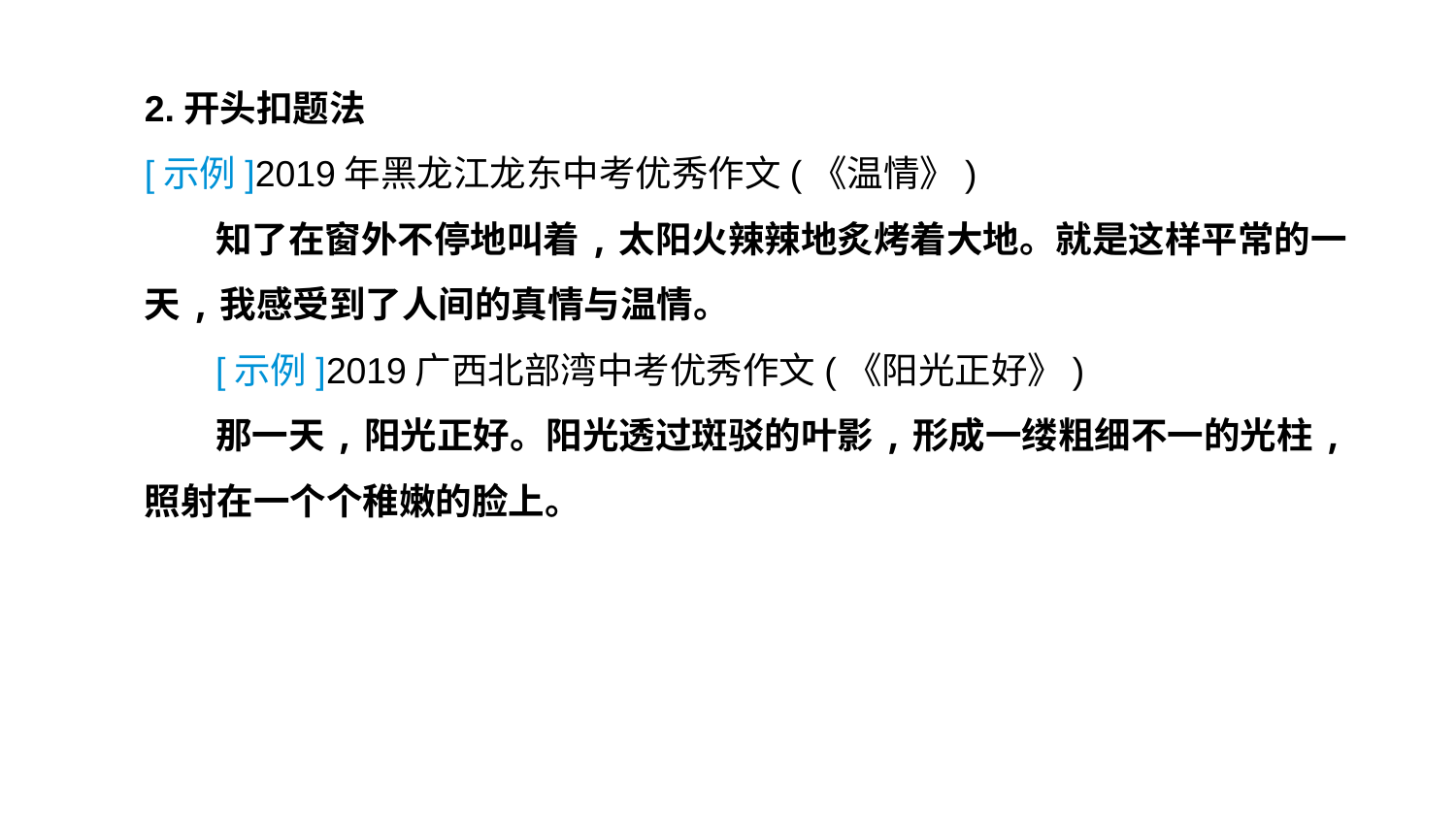

2.开头扣题法
[示例]2019年黑龙江龙东中考优秀作文(《温情》)
知了在窗外不停地叫着,太阳火辣辣地炙烤着大地。就是这样平常的一 天,我感受到了人间的真情与温情。
[示例]2019广西北部湾中考优秀作文(《阳光正好》)
那一天,阳光正好。阳光透过斑驳的叶影,形成一缕粗细不一的光柱,照射在一个个稚嫩的脸上。